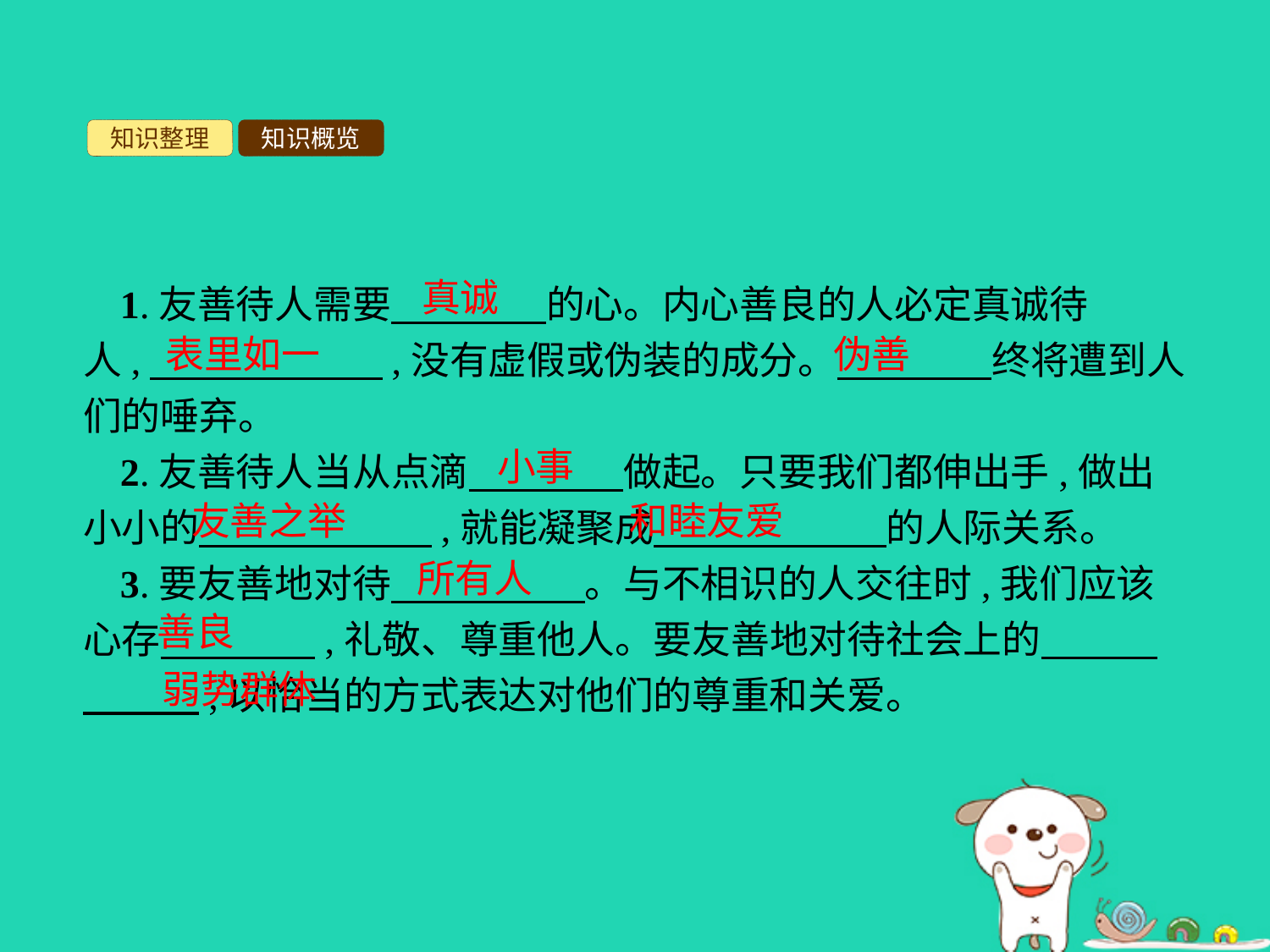

知识整理
知识概览
真诚
1.友善待人需要　　　　的心。内心善良的人必定真诚待人,　　　　　　,没有虚假或伪装的成分。　　　　终将遭到人们的唾弃。
2.友善待人当从点滴　　　　做起。只要我们都伸出手,做出小小的　　　　　　,就能凝聚成　　　　　　的人际关系。
3.要友善地对待　　　　　。与不相识的人交往时,我们应该心存　　　　,礼敬、尊重他人。要友善地对待社会上的　　　　　　,以恰当的方式表达对他们的尊重和关爱。
表里如一
伪善
小事
友善之举
和睦友爱
所有人
善良
弱势群体